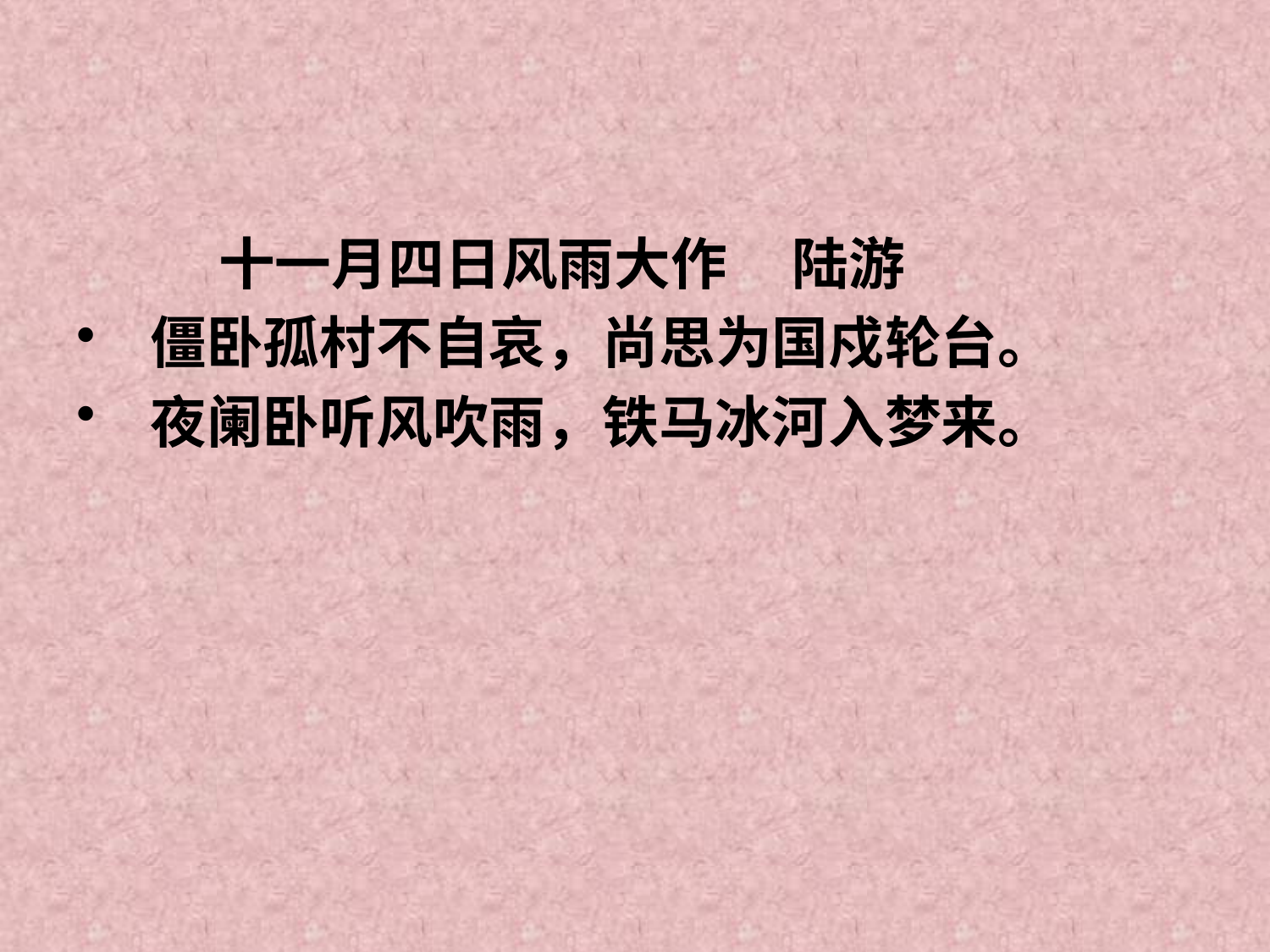

十一月四日风雨大作     陆游
 僵卧孤村不自哀，尚思为国戍轮台。
 夜阑卧听风吹雨，铁马冰河入梦来。